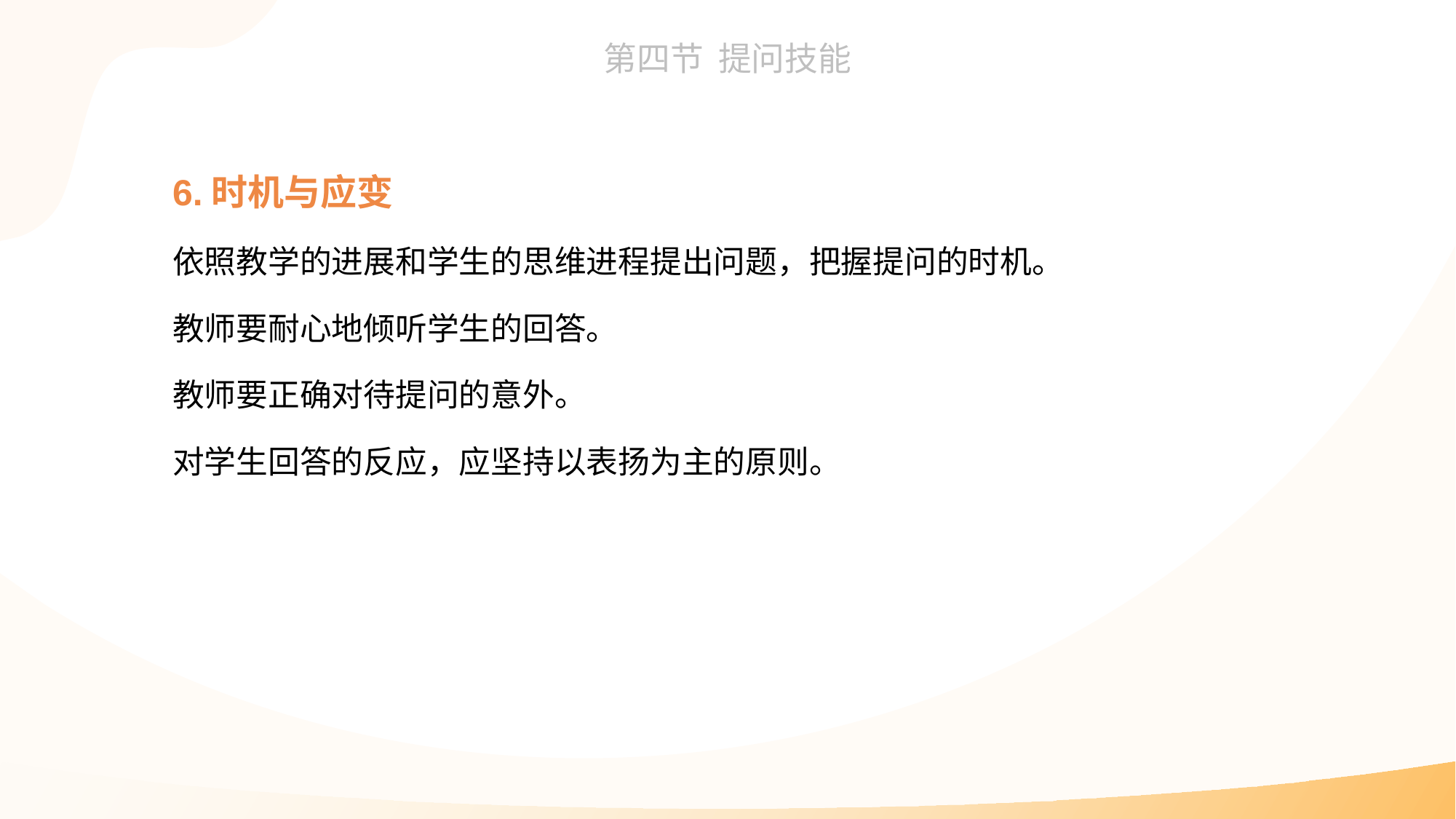

6.时机与应变
依照教学的进展和学生的思维进程提出问题，把握提问的时机。
教师要耐心地倾听学生的回答。
教师要正确对待提问的意外。
对学生回答的反应，应坚持以表扬为主的原则。